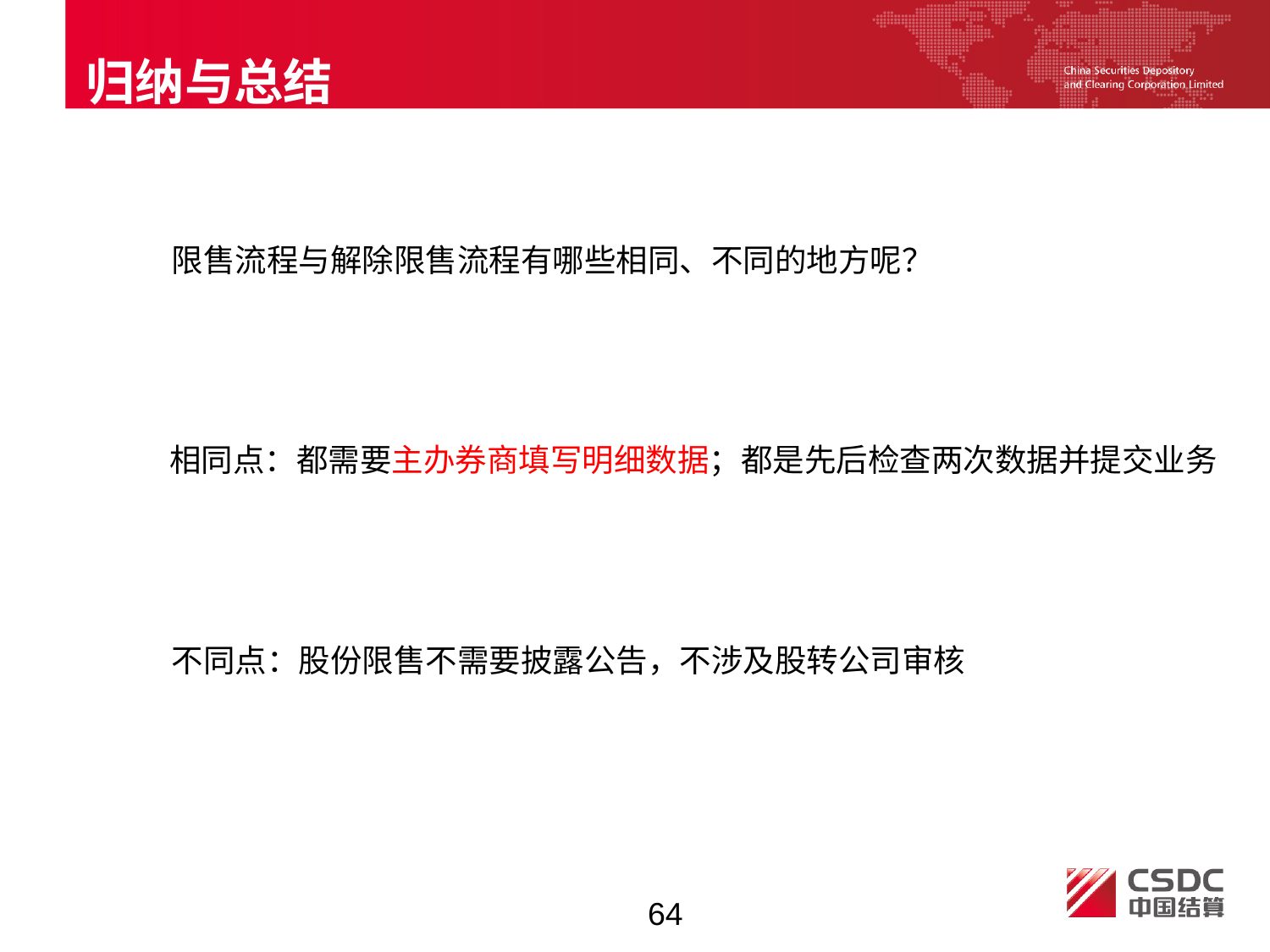

归纳与总结
限售流程与解除限售流程有哪些相同、不同的地方呢？
相同点：都需要主办券商填写明细数据；都是先后检查两次数据并提交业务
不同点：股份限售不需要披露公告，不涉及股转公司审核
64